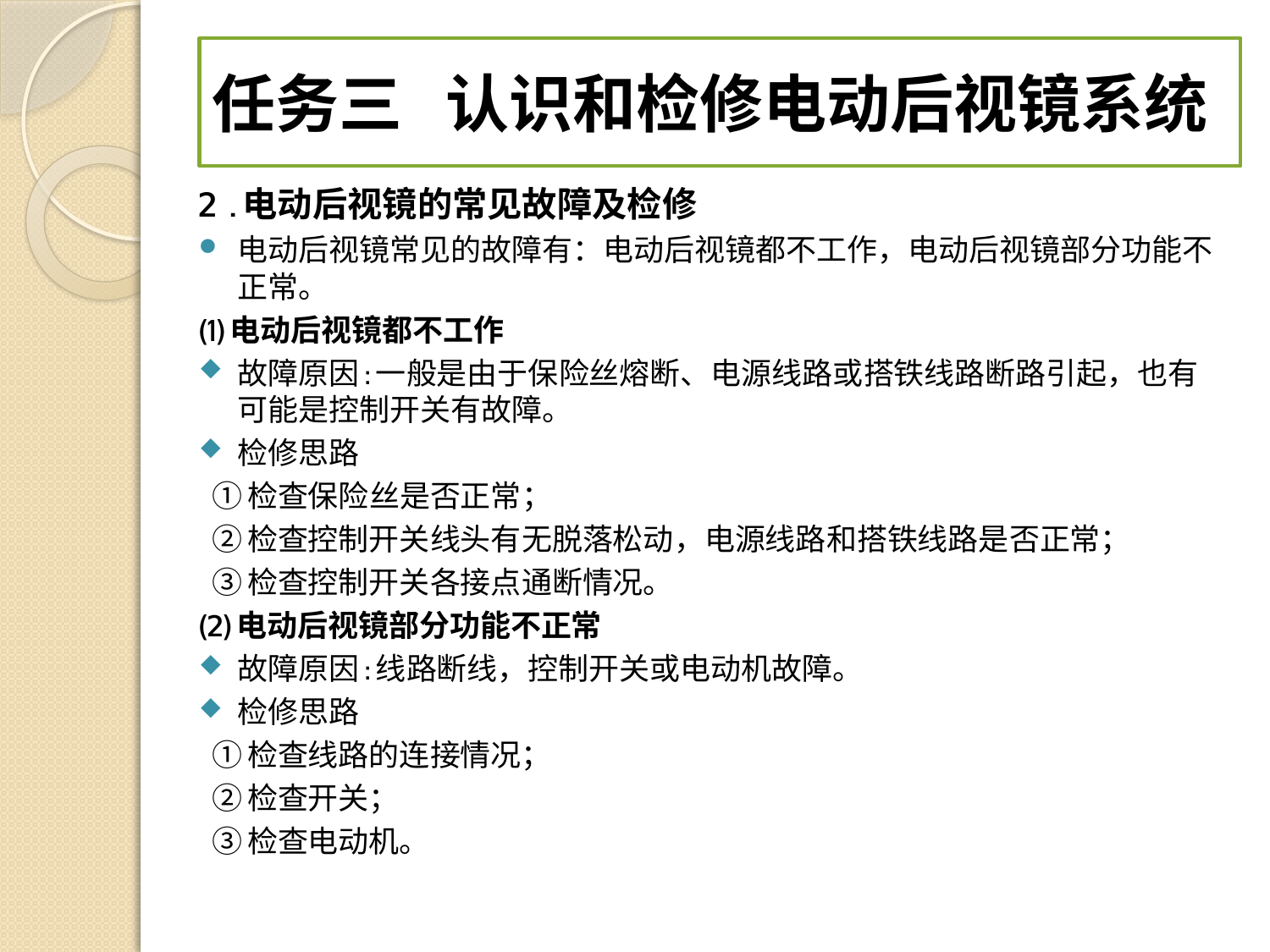

#
任务三   认识和检修电动后视镜系统
2 .电动后视镜的常见故障及检修
电动后视镜常见的故障有：电动后视镜都不工作，电动后视镜部分功能不正常。
(1)电动后视镜都不工作
故障原因:一般是由于保险丝熔断、电源线路或搭铁线路断路引起，也有可能是控制开关有故障。
检修思路
  ①检查保险丝是否正常；
  ②检查控制开关线头有无脱落松动，电源线路和搭铁线路是否正常；
  ③检查控制开关各接点通断情况。
(2)电动后视镜部分功能不正常
故障原因:线路断线，控制开关或电动机故障。
检修思路
  ①检查线路的连接情况；
  ②检查开关；
  ③检查电动机。